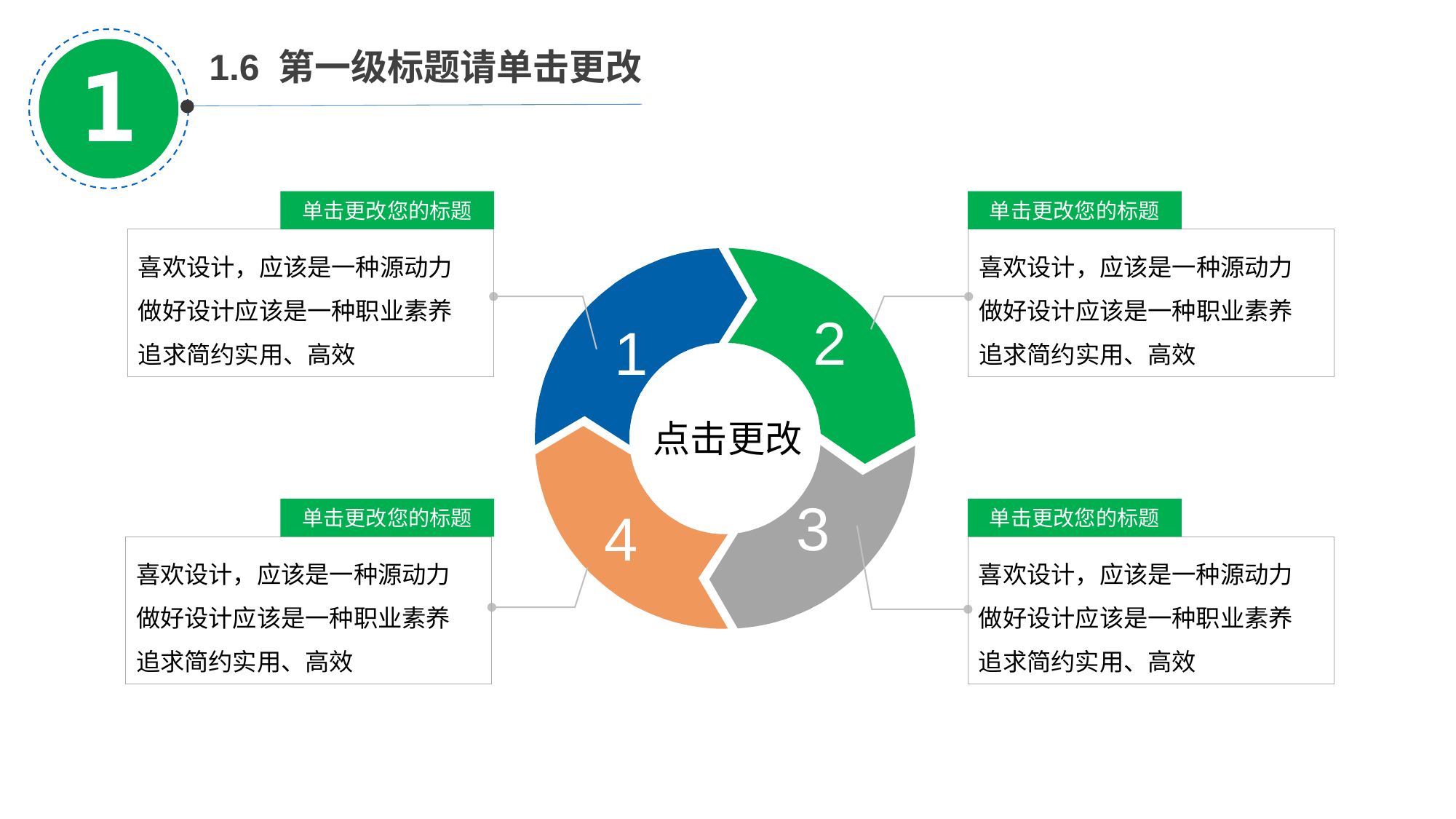

1.6 第一级标题请单击更改

单击更改您的标题
喜欢设计，应该是一种源动力
做好设计应该是一种职业素养
追求简约实用、高效
单击更改您的标题
喜欢设计，应该是一种源动力
做好设计应该是一种职业素养
追求简约实用、高效
单击更改您的标题
喜欢设计，应该是一种源动力
做好设计应该是一种职业素养
追求简约实用、高效
单击更改您的标题
喜欢设计，应该是一种源动力
做好设计应该是一种职业素养
追求简约实用、高效

2
1
点击更改
3
4